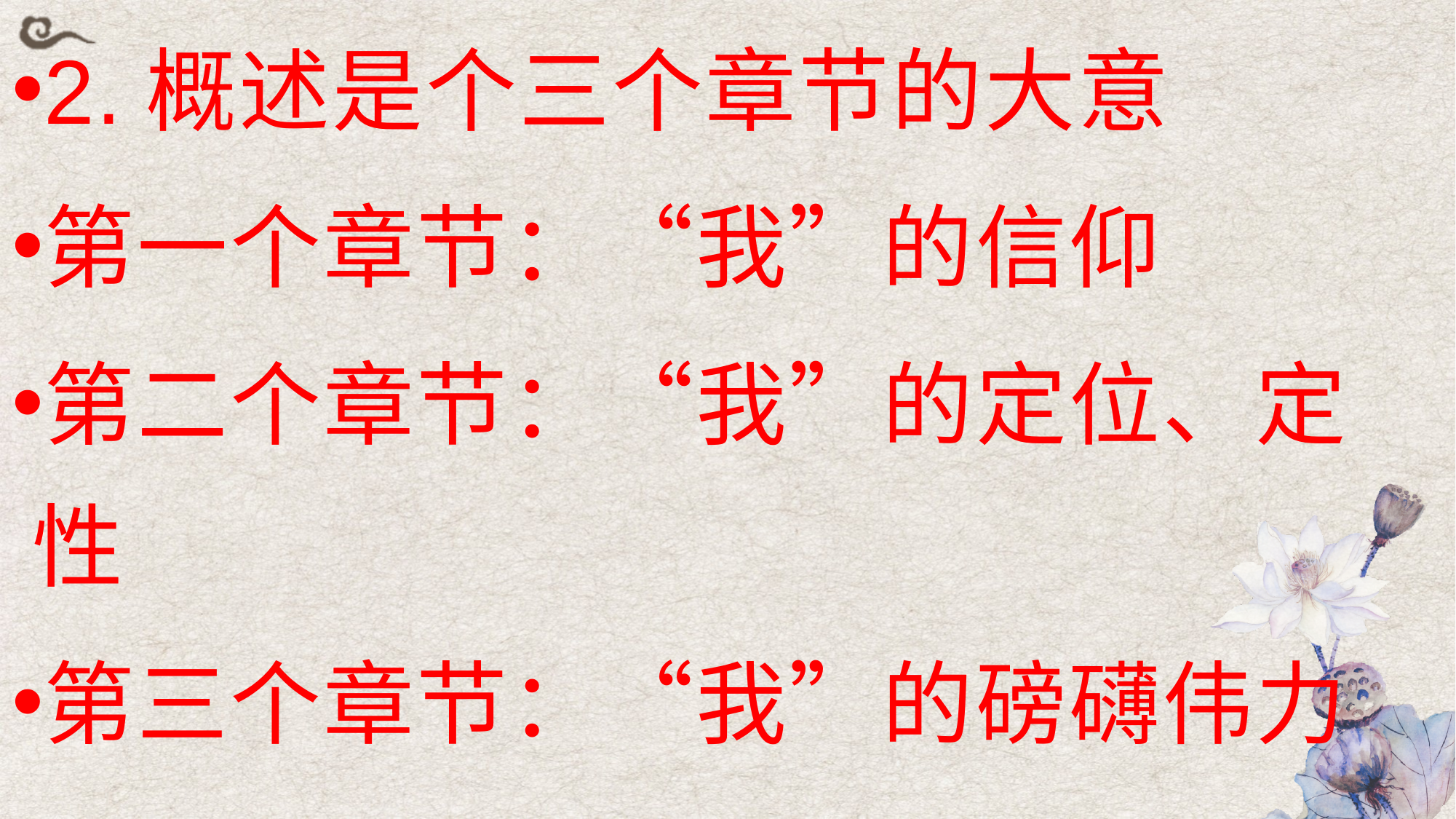

2.概述是个三个章节的大意
第一个章节：“我”的信仰
第二个章节：“我”的定位、定性
第三个章节：“我”的磅礴伟力
#